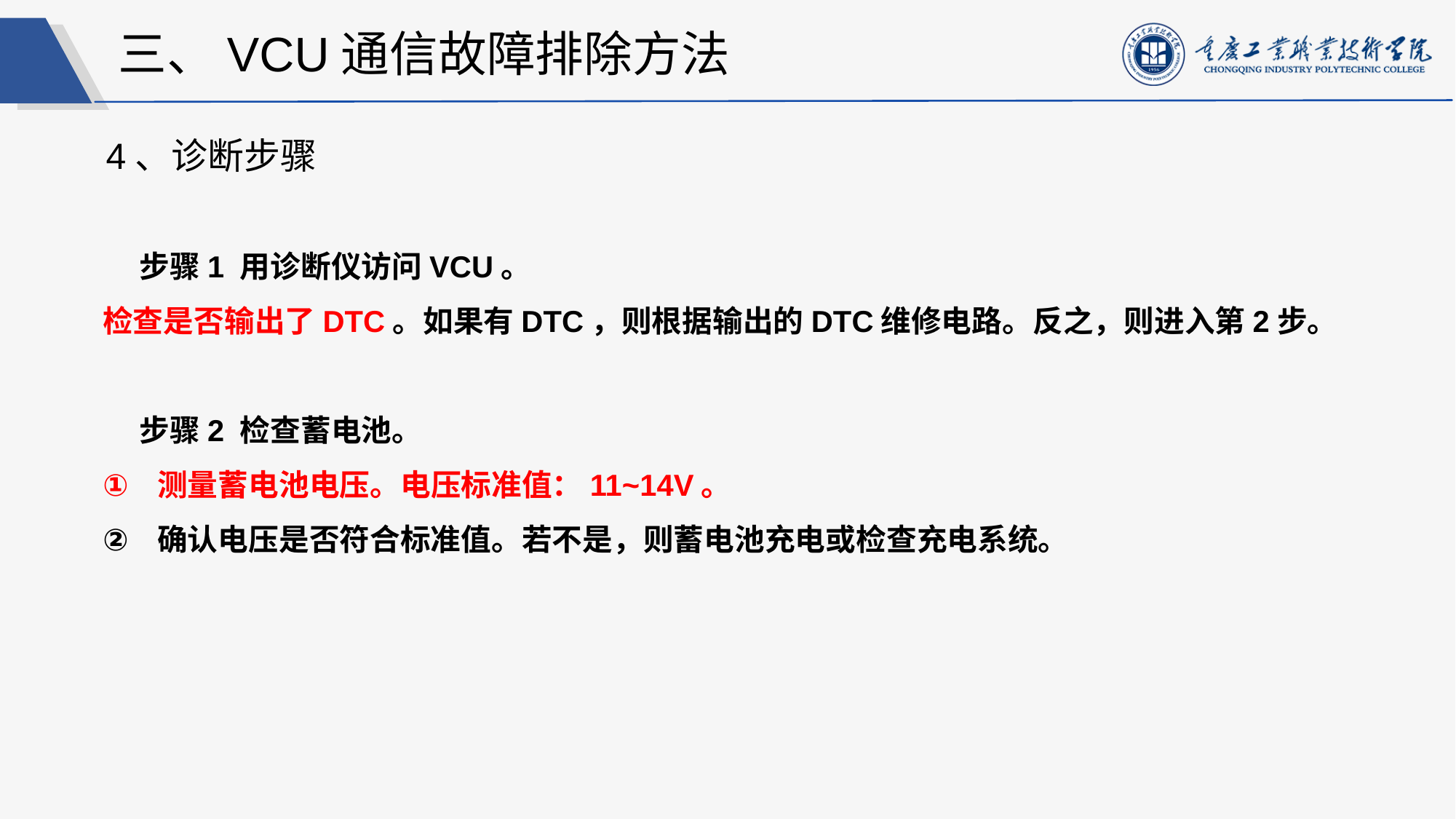

三、VCU通信故障排除方法
4、诊断步骤
步骤1 用诊断仪访问VCU。
检查是否输出了DTC。如果有DTC，则根据输出的DTC维修电路。反之，则进入第2步。

步骤2 检查蓄电池。
测量蓄电池电压。电压标准值：11~14V。
确认电压是否符合标准值。若不是，则蓄电池充电或检查充电系统。